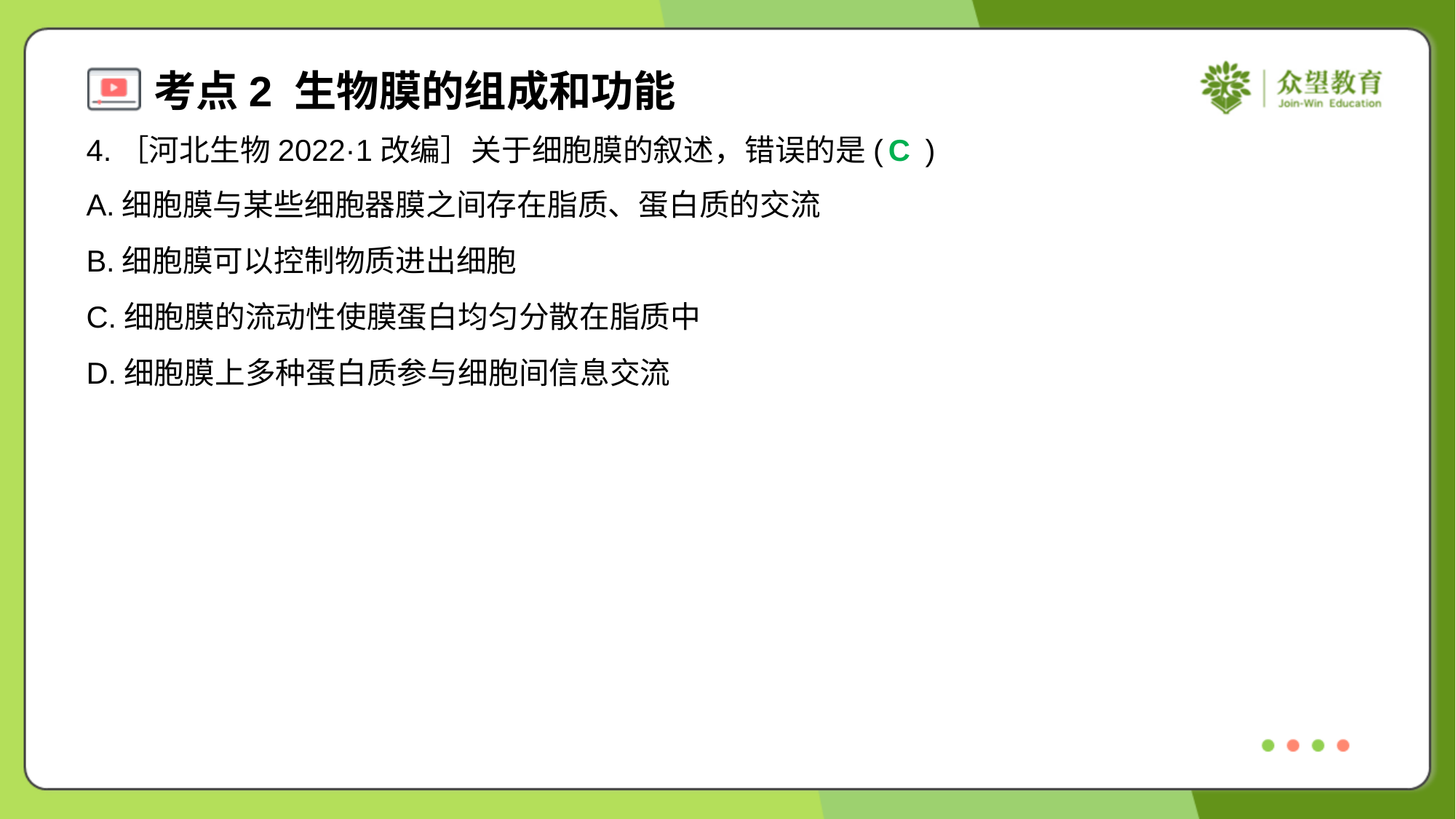

4.［河北生物2022·1改编］关于细胞膜的叙述，错误的是(     )
C
A.细胞膜与某些细胞器膜之间存在脂质、蛋白质的交流
B.细胞膜可以控制物质进出细胞
C.细胞膜的流动性使膜蛋白均匀分散在脂质中
D.细胞膜上多种蛋白质参与细胞间信息交流